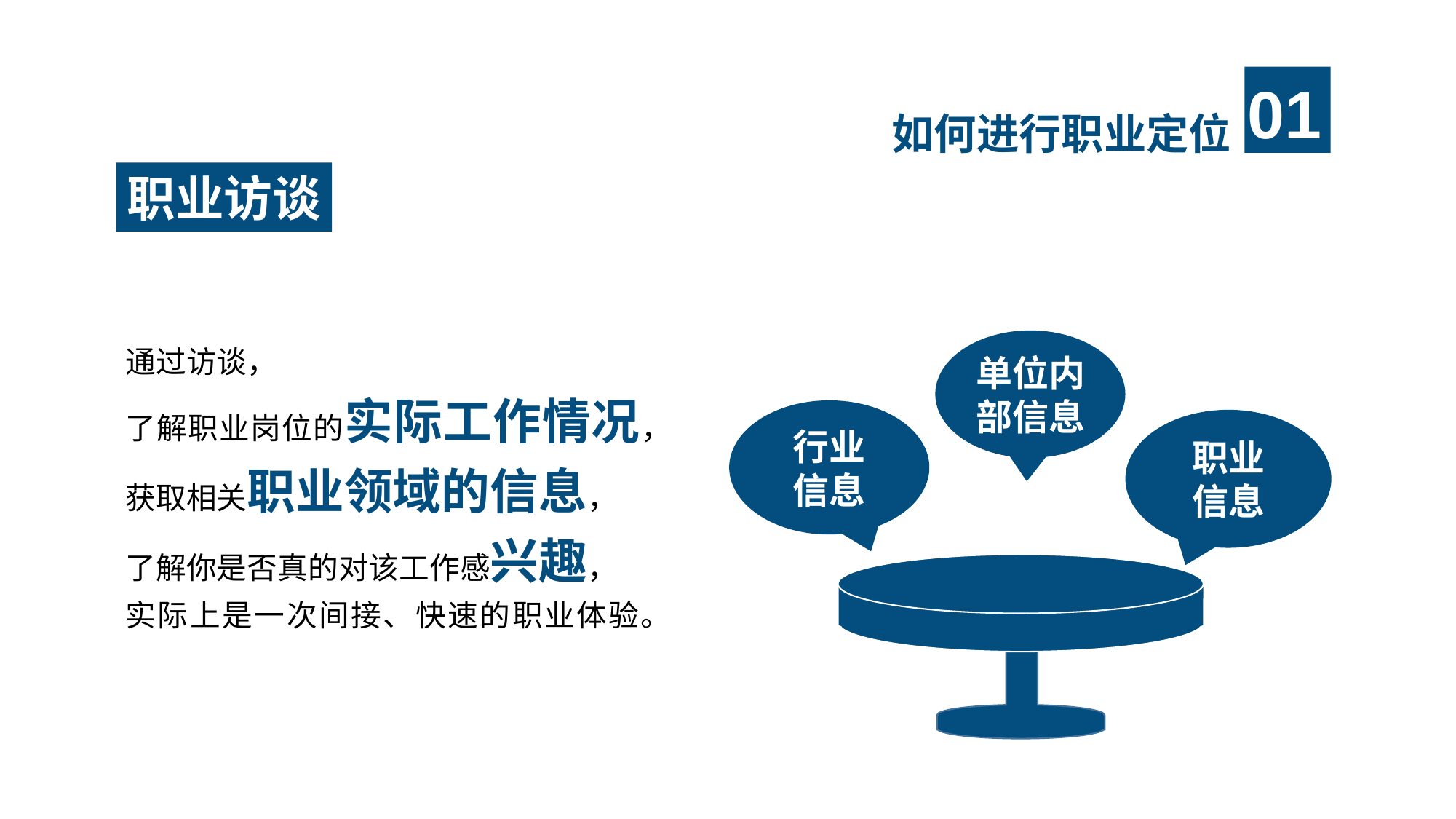

如何进行职业定位

职业访谈
通过访谈，
了解职业岗位的实际工作情况，
获取相关职业领域的信息，
了解你是否真的对该工作感兴趣，
实际上是一次间接、快速的职业体验。
单位内部信息
行业
信息
职业
信息